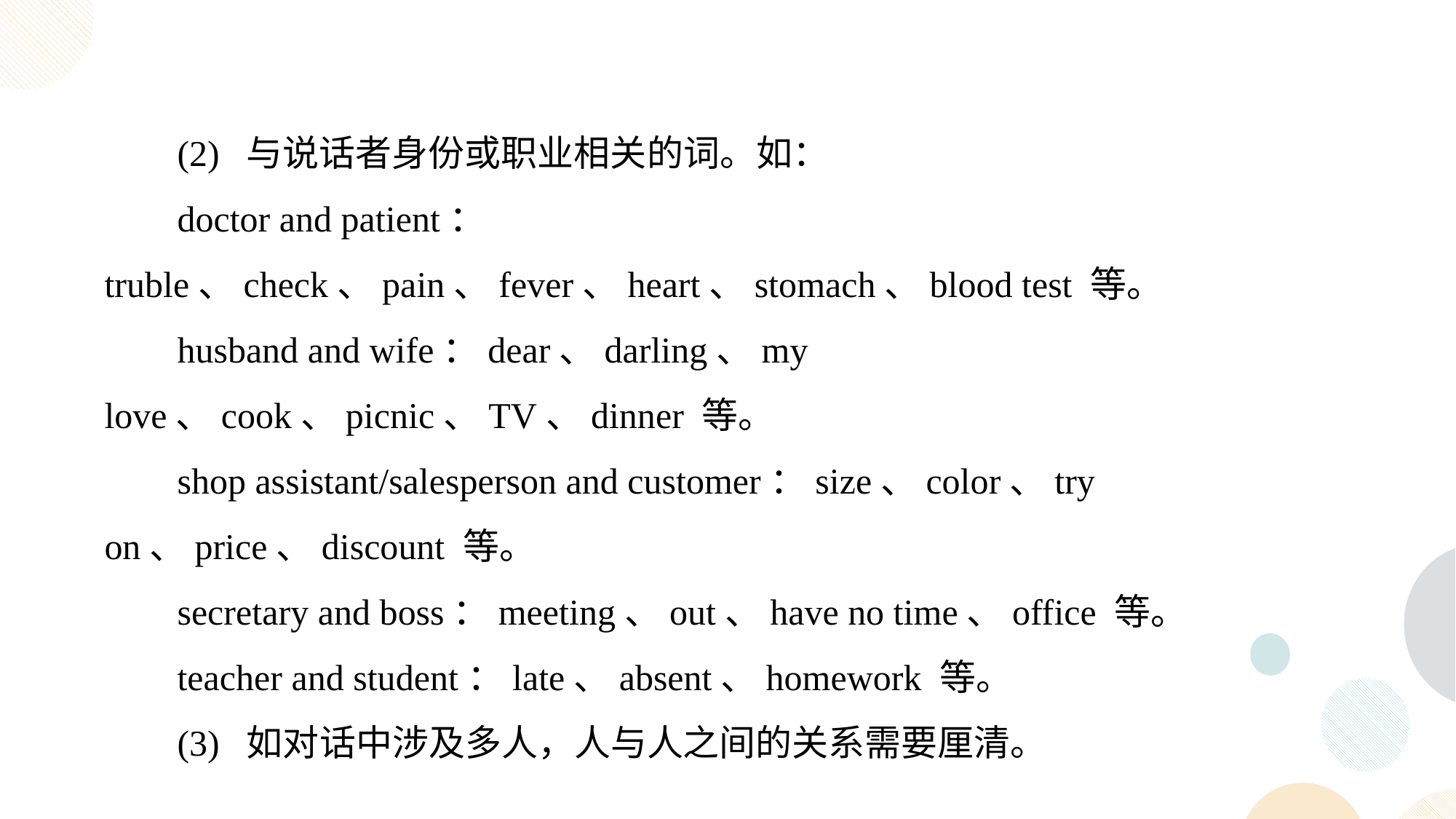

(2)  与说话者身份或职业相关的词。如：
doctor and patient：truble、check、pain、fever、heart、stomach、blood test 等。
husband and wife：dear、darling、my love、cook、picnic、TV、dinner 等。
shop assistant/salesperson and customer：size、color、try on、price、discount 等。
secretary and boss：meeting、out、have no time、office 等。
teacher and student：late、absent、homework 等。
(3)  如对话中涉及多人，人与人之间的关系需要厘清。